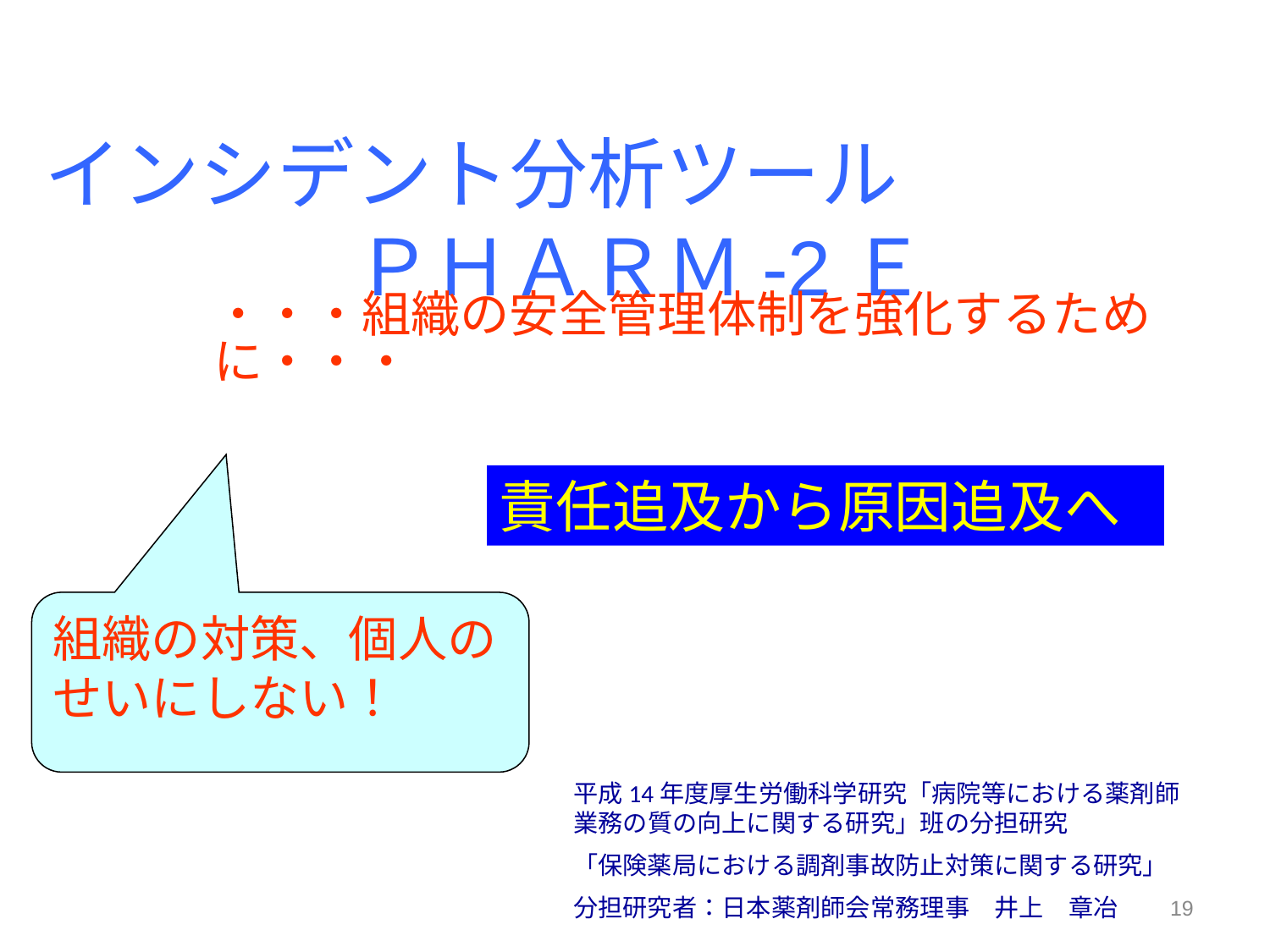

インシデント分析ツール
　　　　ＰＨＡＲＭ-2Ｅ
・・・組織の安全管理体制を強化するために・・・
責任追及から原因追及へ
組織の対策、個人のせいにしない！
平成14年度厚生労働科学研究「病院等における薬剤師業務の質の向上に関する研究」班の分担研究
「保険薬局における調剤事故防止対策に関する研究」
分担研究者：日本薬剤師会常務理事　井上　章冶

19